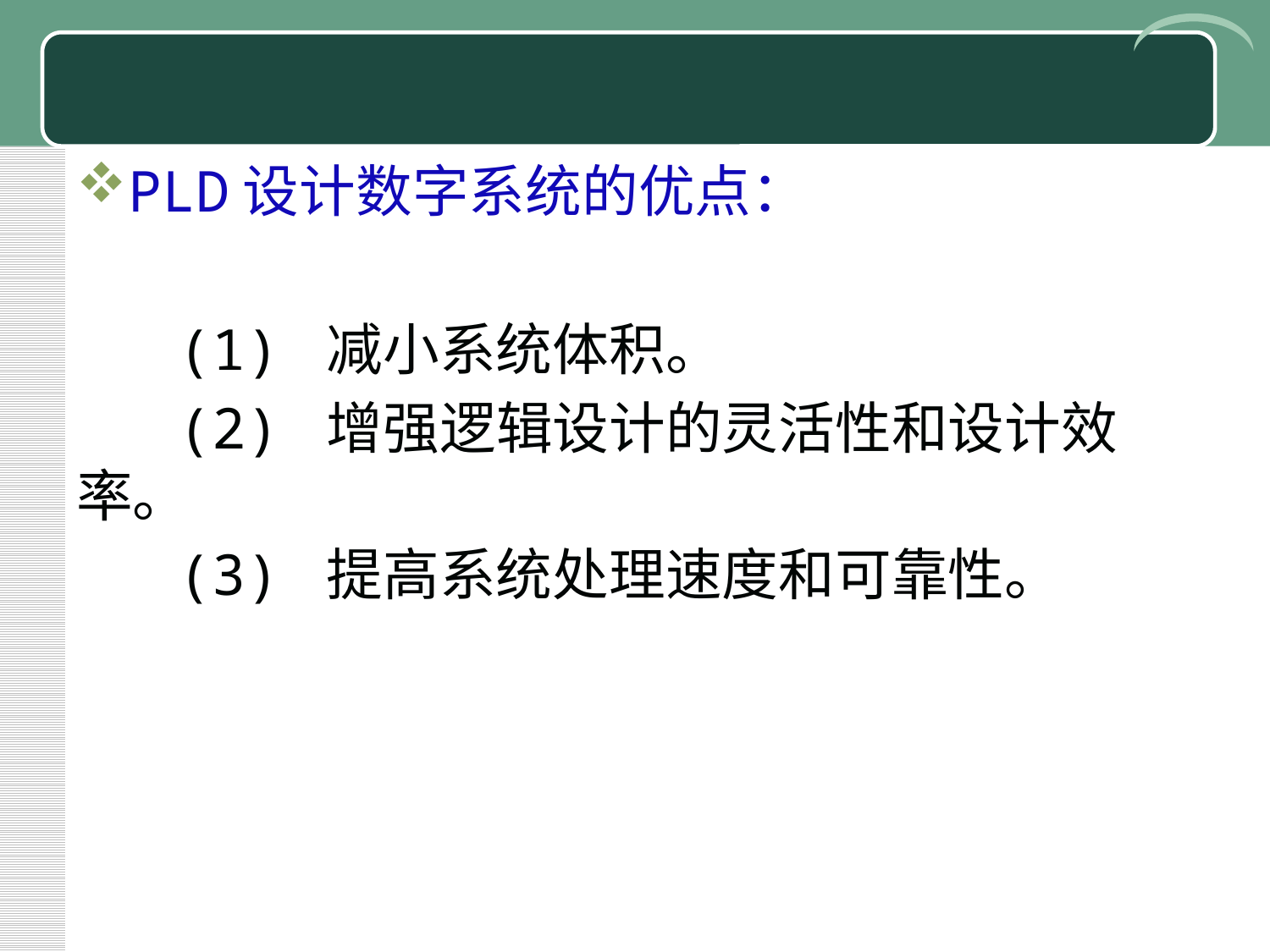

#
PLD设计数字系统的优点：

   (1) 减小系统体积。
   (2) 增强逻辑设计的灵活性和设计效率。
   (3) 提高系统处理速度和可靠性。